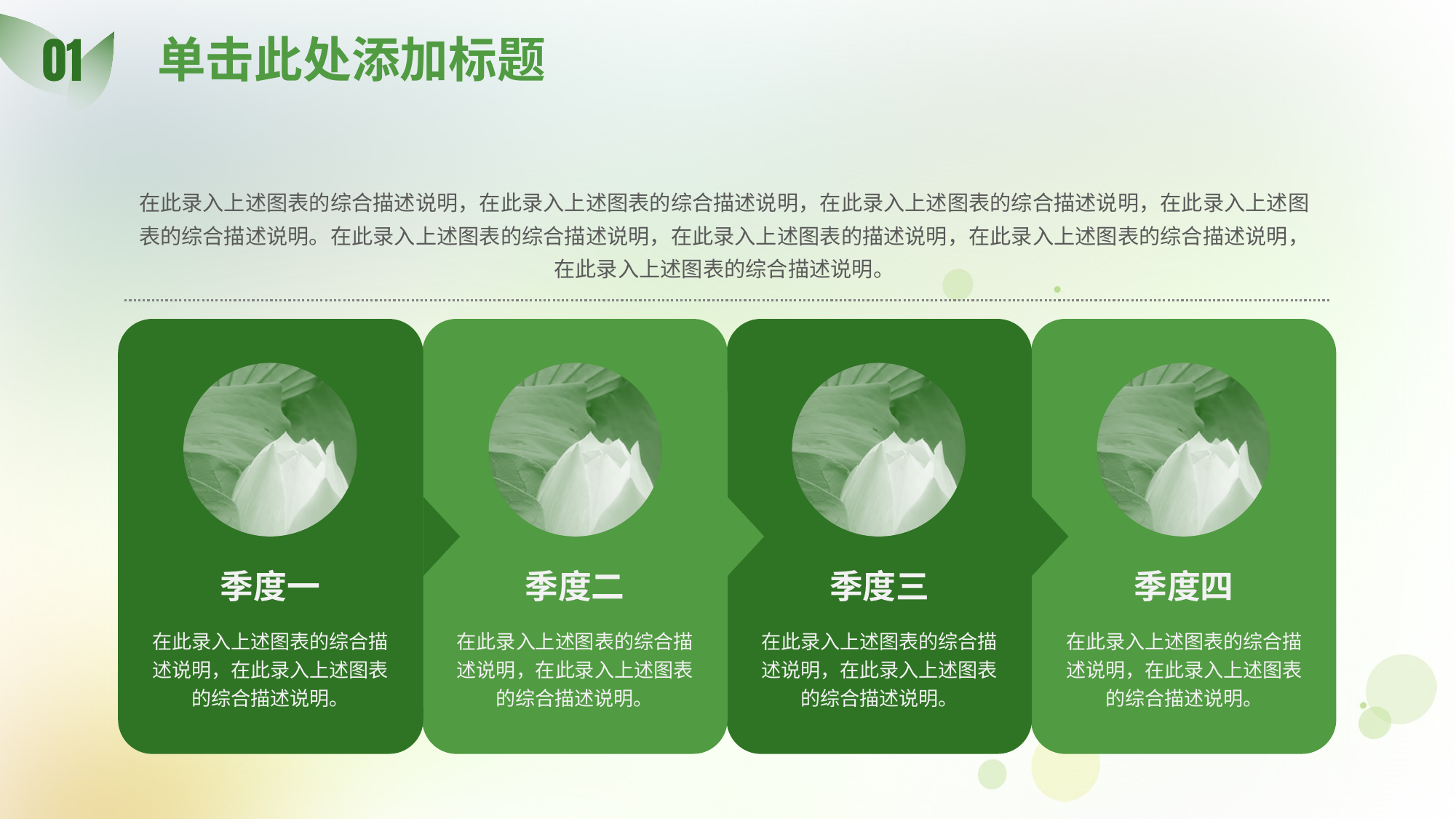

01
# 单击此处添加标题
在此录入上述图表的综合描述说明，在此录入上述图表的综合描述说明，在此录入上述图表的综合描述说明，在此录入上述图表的综合描述说明。在此录入上述图表的综合描述说明，在此录入上述图表的描述说明，在此录入上述图表的综合描述说明，在此录入上述图表的综合描述说明。

季度一
季度二
季度三
季度四
在此录入上述图表的综合描述说明，在此录入上述图表的综合描述说明。
在此录入上述图表的综合描述说明，在此录入上述图表的综合描述说明。
在此录入上述图表的综合描述说明，在此录入上述图表的综合描述说明。
在此录入上述图表的综合描述说明，在此录入上述图表的综合描述说明。